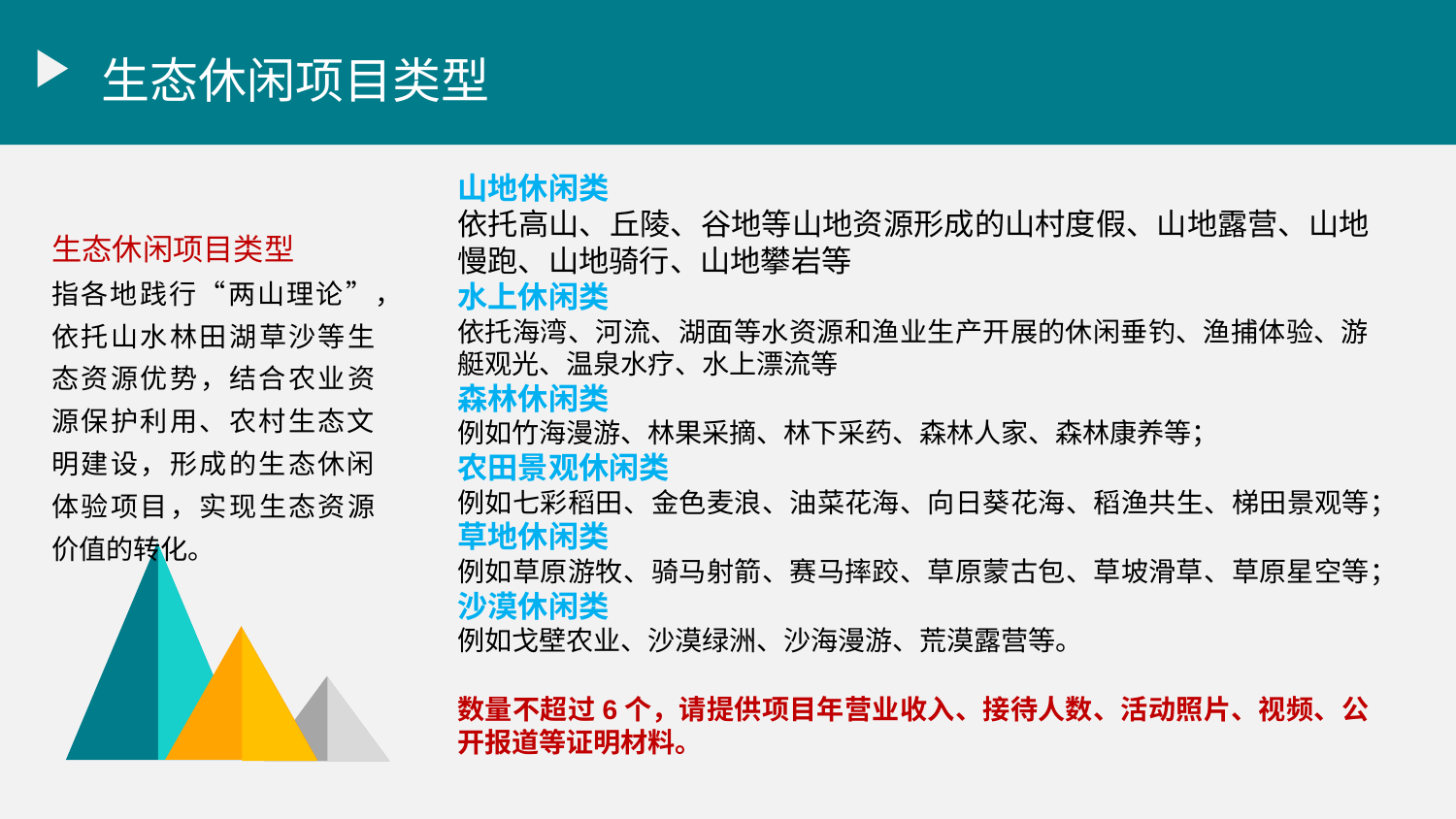

生态休闲项目类型

山地休闲类
依托高山、丘陵、谷地等山地资源形成的山村度假、山地露营、山地慢跑、山地骑行、山地攀岩等
水上休闲类
依托海湾、河流、湖面等水资源和渔业生产开展的休闲垂钓、渔捕体验、游艇观光、温泉水疗、水上漂流等
森林休闲类
例如竹海漫游、林果采摘、林下采药、森林人家、森林康养等；
农田景观休闲类
例如七彩稻田、金色麦浪、油菜花海、向日葵花海、稻渔共生、梯田景观等；
草地休闲类
例如草原游牧、骑马射箭、赛马摔跤、草原蒙古包、草坡滑草、草原星空等；
沙漠休闲类
例如戈壁农业、沙漠绿洲、沙海漫游、荒漠露营等。

数量不超过6个，请提供项目年营业收入、接待人数、活动照片、视频、公开报道等证明材料。
生态休闲项目类型
指各地践行“两山理论”，依托山水林田湖草沙等生态资源优势，结合农业资源保护利用、农村生态文明建设，形成的生态休闲体验项目，实现生态资源价值的转化。